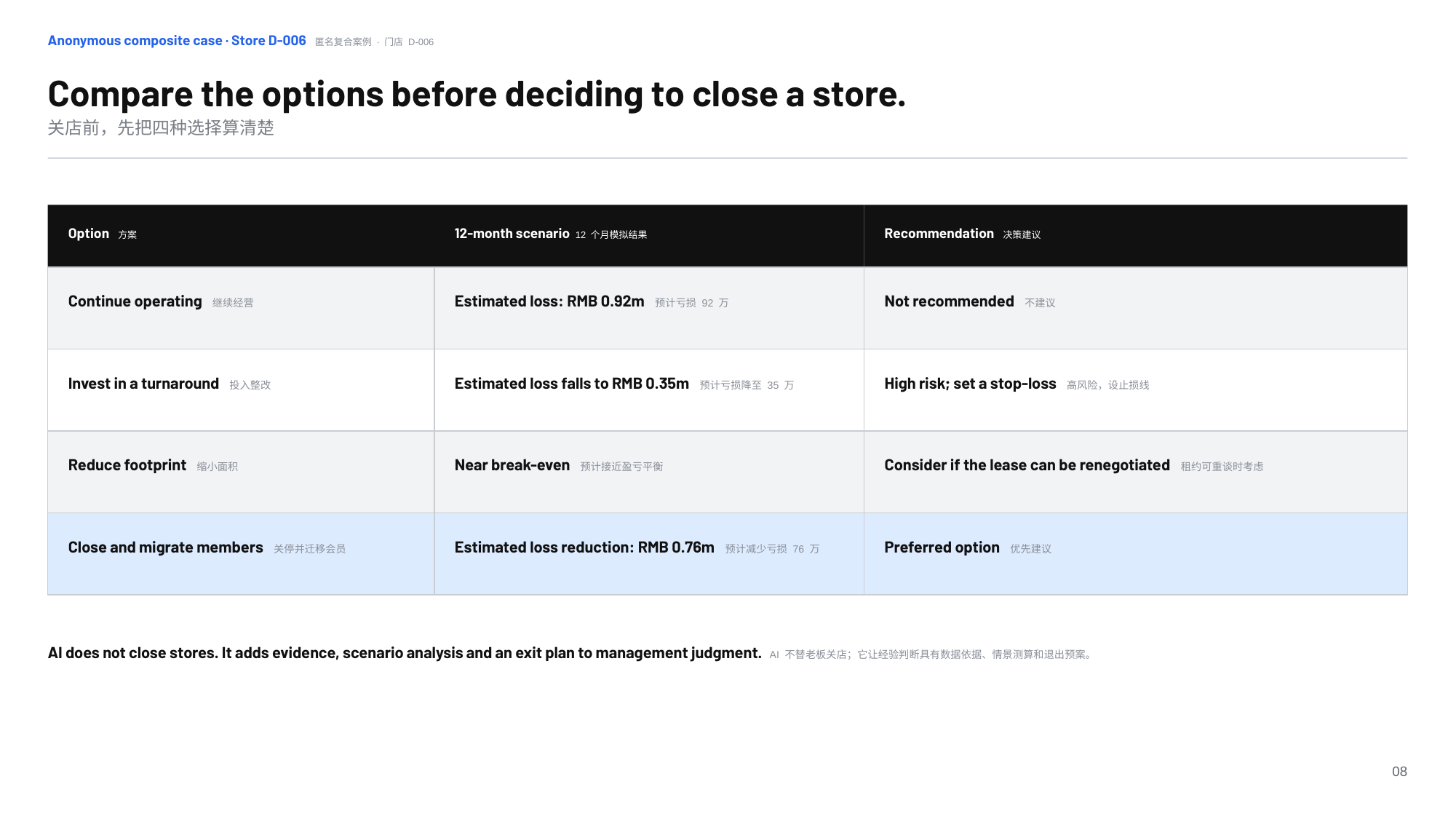

Anonymous composite case · Store D-006  匿名复合案例 · 门店 D-006
Compare the options before deciding to close a store.
关店前，先把四种选择算清楚

Option  方案
12-month scenario  12 个月模拟结果
Recommendation  决策建议

Continue operating  继续经营
Estimated loss: RMB 0.92m  预计亏损 92 万
Not recommended  不建议

Invest in a turnaround  投入整改
Estimated loss falls to RMB 0.35m  预计亏损降至 35 万
High risk; set a stop-loss  高风险，设止损线

Reduce footprint  缩小面积
Near break-even  预计接近盈亏平衡
Consider if the lease can be renegotiated  租约可重谈时考虑

Close and migrate members  关停并迁移会员
Estimated loss reduction: RMB 0.76m  预计减少亏损 76 万
Preferred option  优先建议
AI does not close stores. It adds evidence, scenario analysis and an exit plan to management judgment.  AI 不替老板关店；它让经验判断具有数据依据、情景测算和退出预案。
08